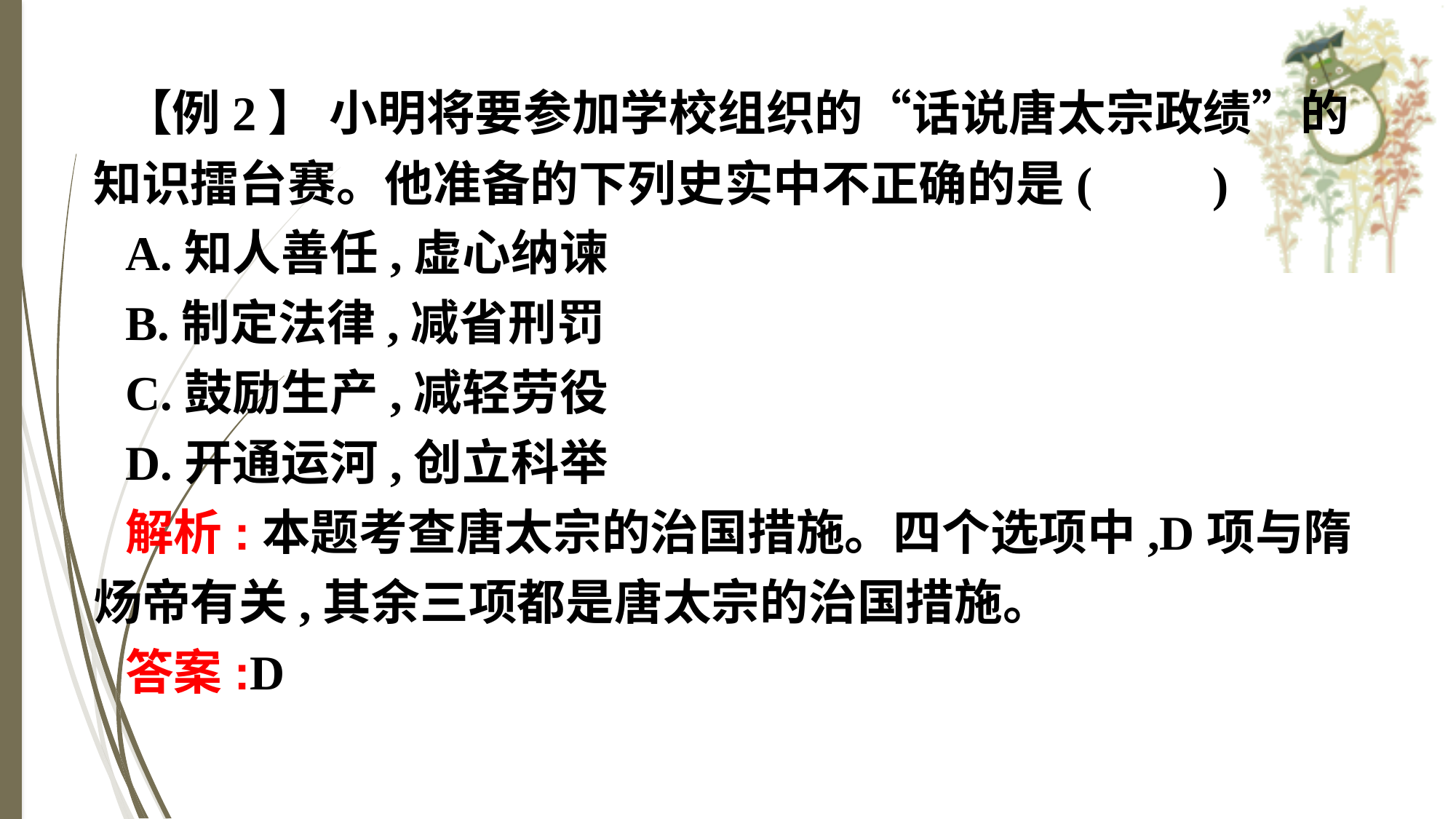

【例2】 小明将要参加学校组织的“话说唐太宗政绩”的知识擂台赛。他准备的下列史实中不正确的是(　　)
A.知人善任,虚心纳谏
B.制定法律,减省刑罚
C.鼓励生产,减轻劳役
D.开通运河,创立科举
解析:本题考查唐太宗的治国措施。四个选项中,D项与隋炀帝有关,其余三项都是唐太宗的治国措施。
答案:D